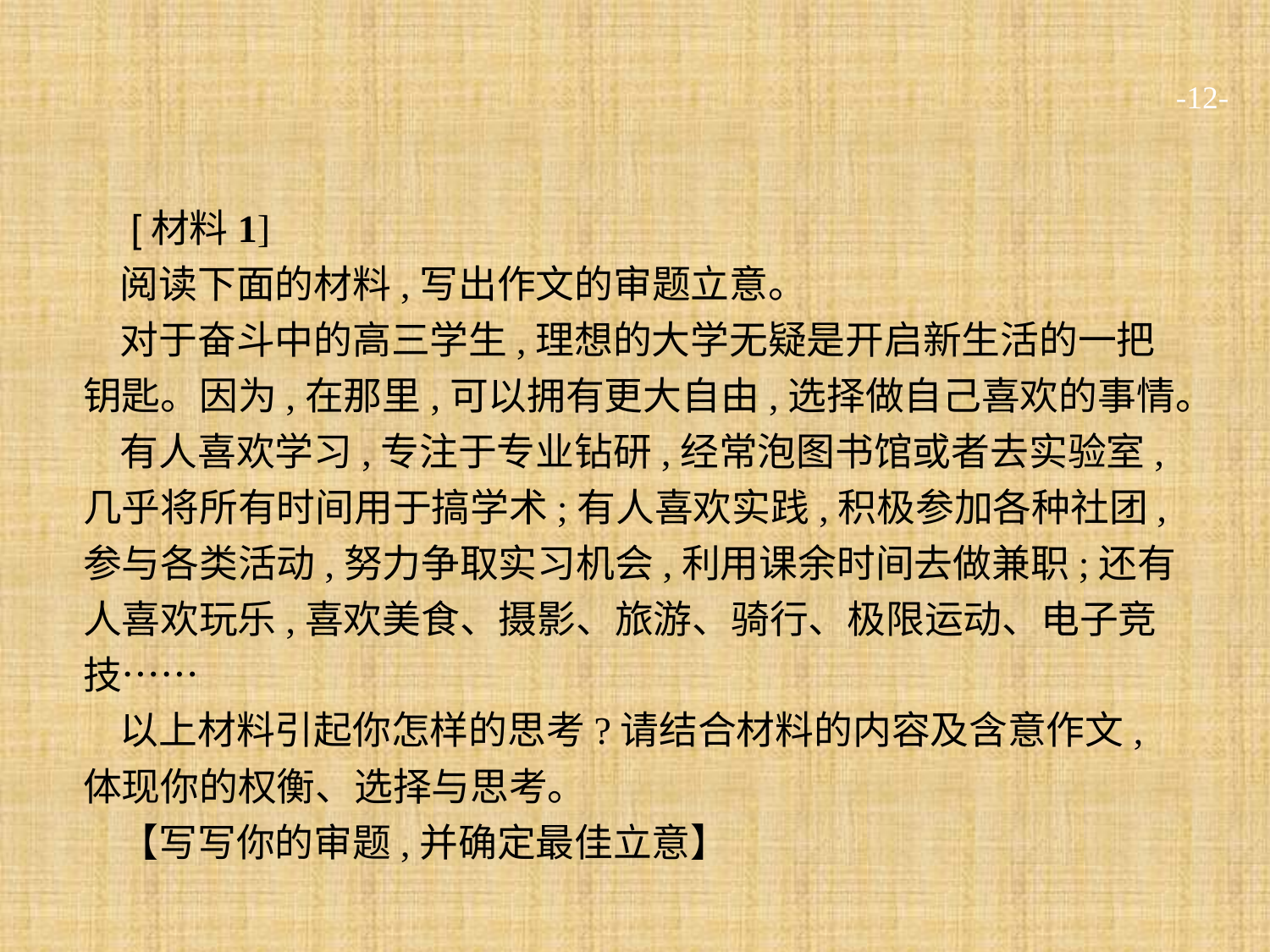

-12-
 [材料1]
阅读下面的材料,写出作文的审题立意。
对于奋斗中的高三学生,理想的大学无疑是开启新生活的一把钥匙。因为,在那里,可以拥有更大自由,选择做自己喜欢的事情。
有人喜欢学习,专注于专业钻研,经常泡图书馆或者去实验室,几乎将所有时间用于搞学术;有人喜欢实践,积极参加各种社团,参与各类活动,努力争取实习机会,利用课余时间去做兼职;还有人喜欢玩乐,喜欢美食、摄影、旅游、骑行、极限运动、电子竞技……
以上材料引起你怎样的思考?请结合材料的内容及含意作文,体现你的权衡、选择与思考。
【写写你的审题,并确定最佳立意】